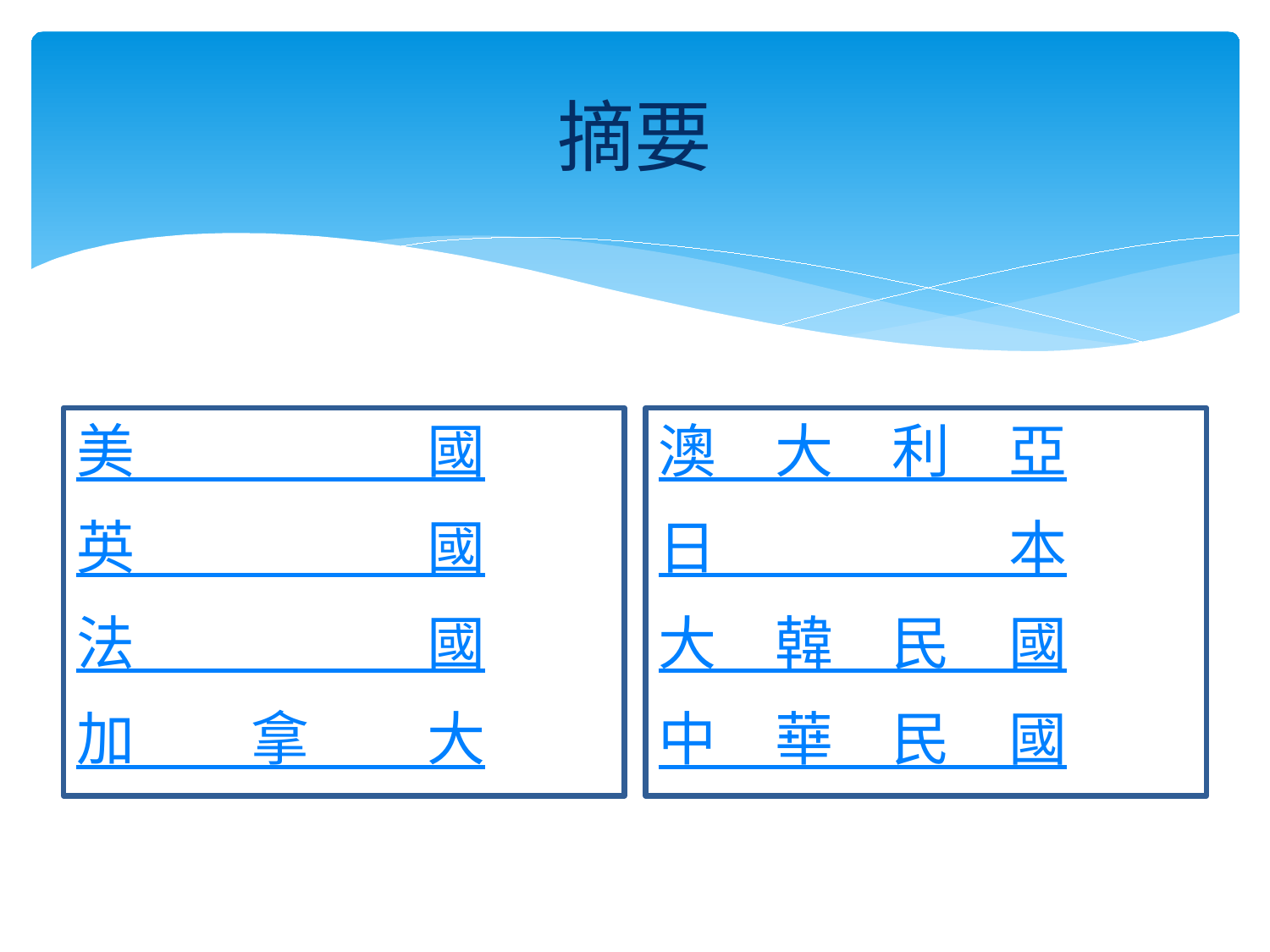

# 摘要
美　　　　　國
英　　　　　國
法　　　　　國
加　　拿　　大
澳　大　利　亞
日　　　　　本
大　韓　民　國
中　華　民　國